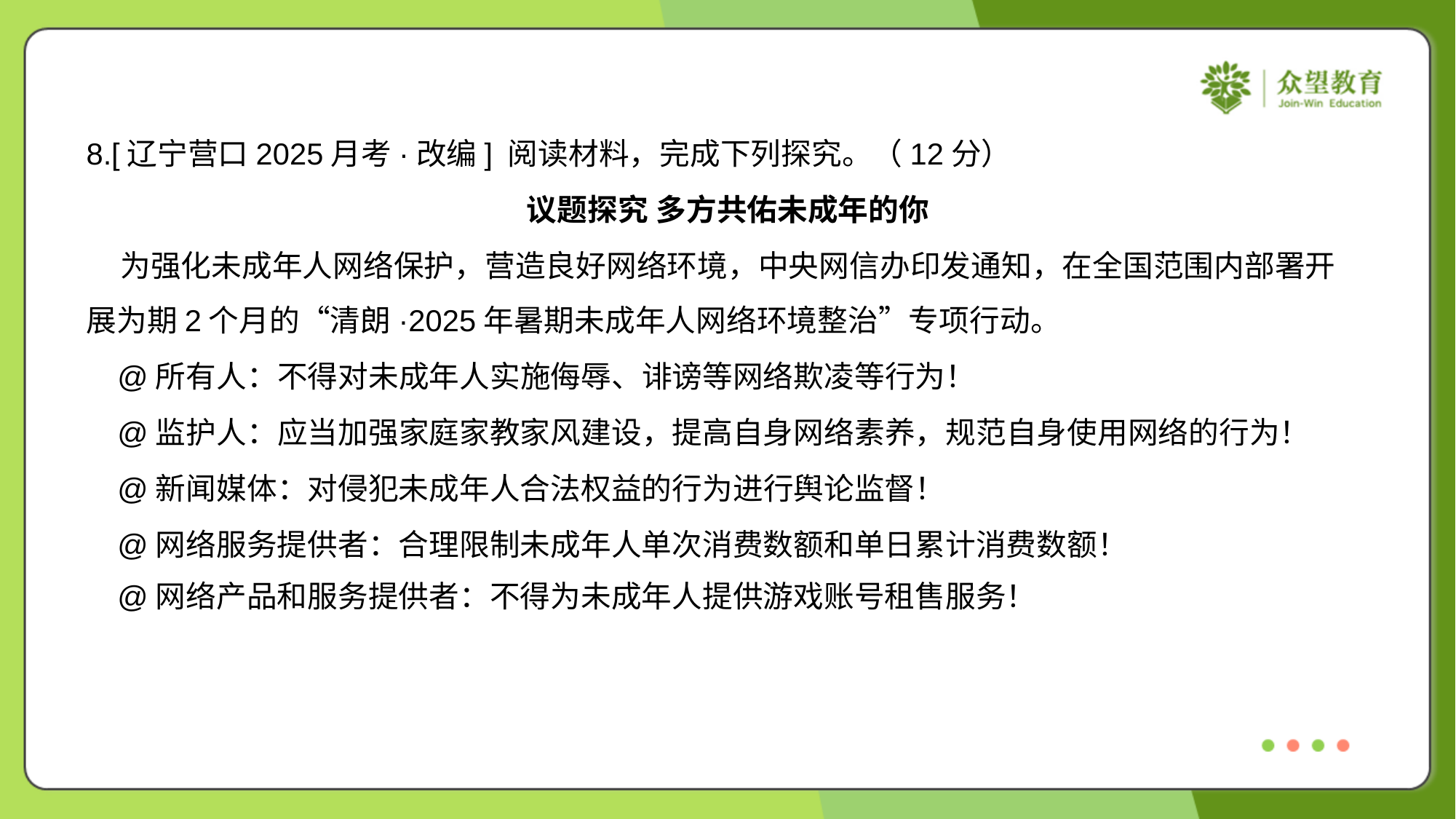

8.[辽宁营口2025月考·改编] 阅读材料，完成下列探究。（12分）
议题探究 多方共佑未成年的你
    为强化未成年人网络保护，营造良好网络环境，中央网信办印发通知，在全国范围内部署开
展为期2个月的“清朗·2025年暑期未成年人网络环境整治”专项行动。
    @所有人：不得对未成年人实施侮辱、诽谤等网络欺凌等行为！
    @监护人：应当加强家庭家教家风建设，提高自身网络素养，规范自身使用网络的行为！
    @新闻媒体：对侵犯未成年人合法权益的行为进行舆论监督！
    @网络服务提供者：合理限制未成年人单次消费数额和单日累计消费数额！
    @网络产品和服务提供者：不得为未成年人提供游戏账号租售服务！